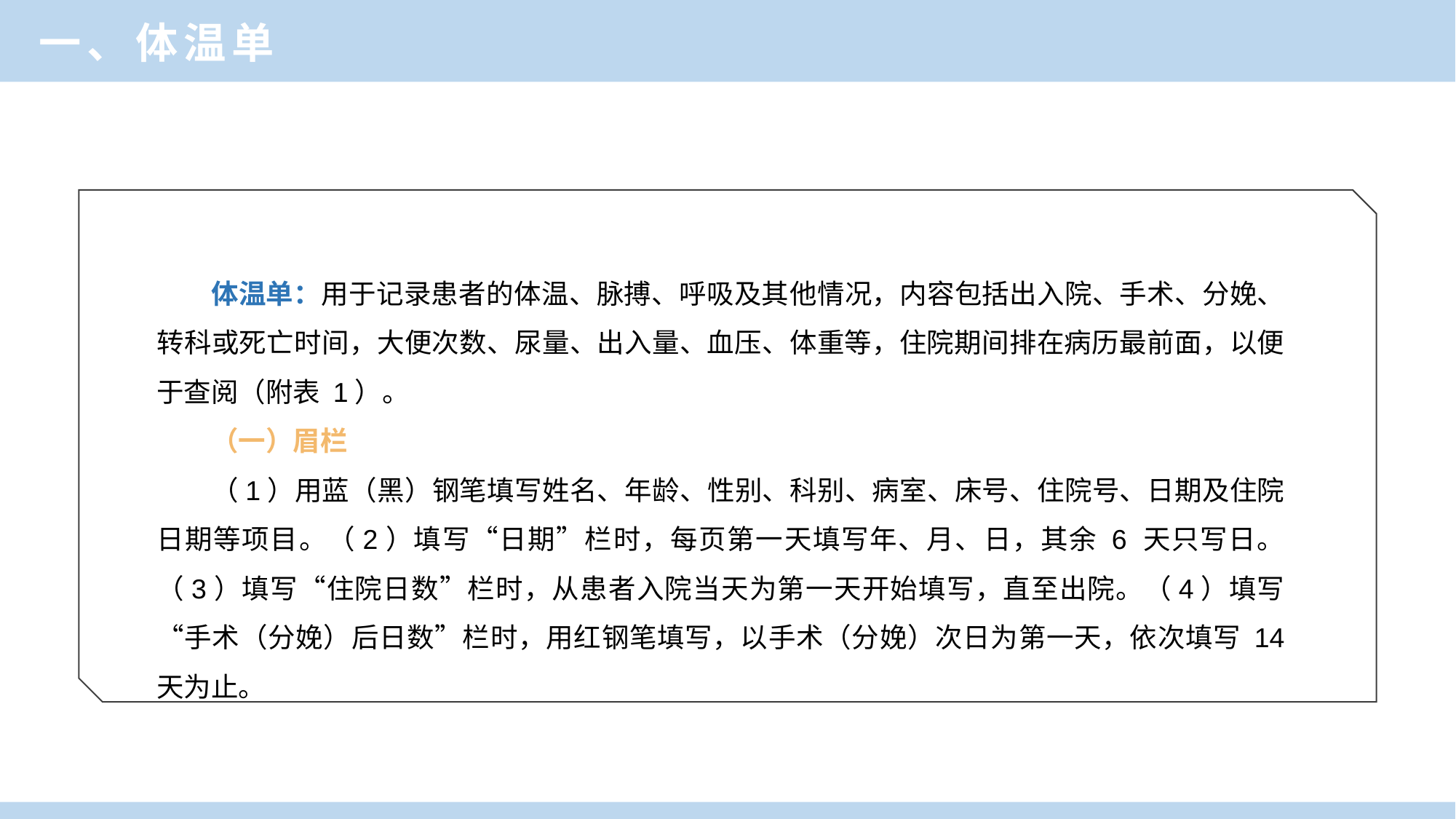

一、体温单

体温单：用于记录患者的体温、脉搏、呼吸及其他情况，内容包括出入院、手术、分娩、转科或死亡时间，大便次数、尿量、出入量、血压、体重等，住院期间排在病历最前面，以便于查阅（附表 1）。
（一）眉栏
（1）用蓝（黑）钢笔填写姓名、年龄、性别、科别、病室、床号、住院号、日期及住院日期等项目。（2）填写“日期”栏时，每页第一天填写年、月、日，其余 6 天只写日。（3）填写“住院日数”栏时，从患者入院当天为第一天开始填写，直至出院。（4）填写“手术（分娩）后日数”栏时，用红钢笔填写，以手术（分娩）次日为第一天，依次填写 14 天为止。